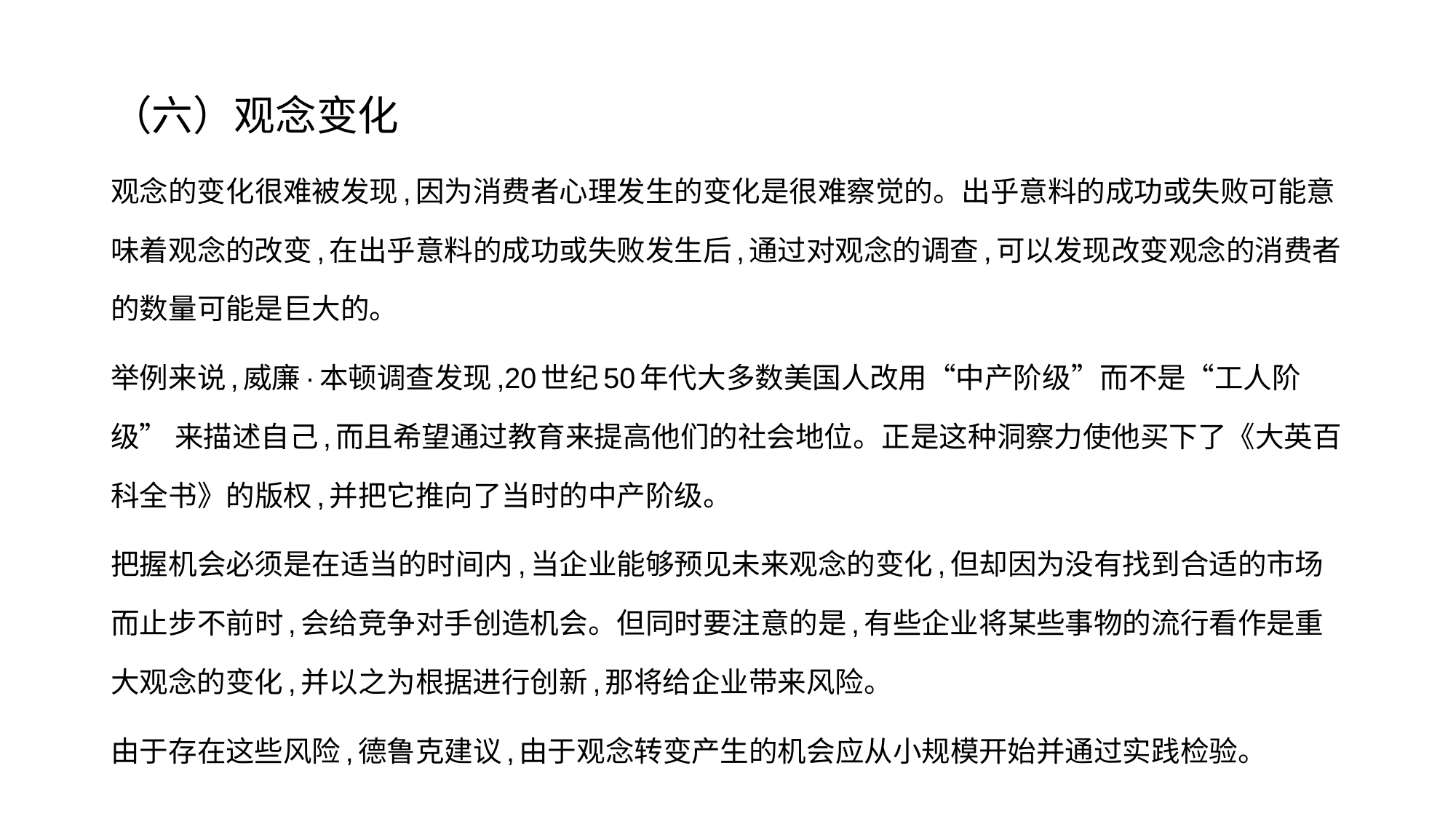

（六）观念变化
观念的变化很难被发现,因为消费者心理发生的变化是很难察觉的。出乎意料的成功或失败可能意味着观念的改变,在出乎意料的成功或失败发生后,通过对观念的调查,可以发现改变观念的消费者的数量可能是巨大的。
举例来说,威廉·本顿调查发现,20世纪50年代大多数美国人改用“中产阶级”而不是“工人阶级” 来描述自己,而且希望通过教育来提高他们的社会地位。正是这种洞察力使他买下了《大英百科全书》的版权,并把它推向了当时的中产阶级。
把握机会必须是在适当的时间内,当企业能够预见未来观念的变化,但却因为没有找到合适的市场而止步不前时,会给竞争对手创造机会。但同时要注意的是,有些企业将某些事物的流行看作是重大观念的变化,并以之为根据进行创新,那将给企业带来风险。
由于存在这些风险,德鲁克建议,由于观念转变产生的机会应从小规模开始并通过实践检验。